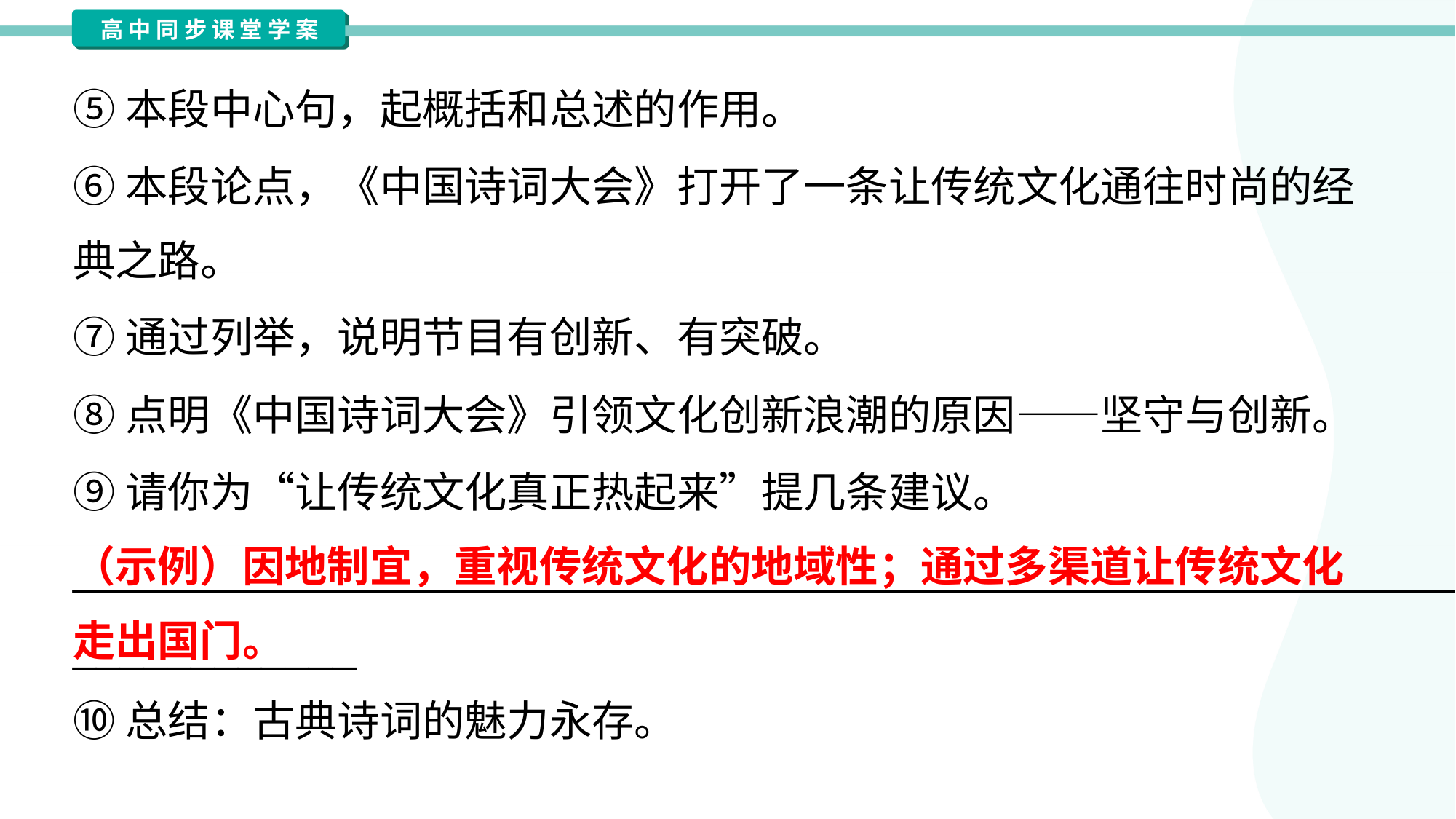

⑤本段中心句，起概括和总述的作用。
⑥本段论点，《中国诗词大会》打开了一条让传统文化通往时尚的经
典之路。
⑦通过列举，说明节目有创新、有突破。
⑧点明《中国诗词大会》引领文化创新浪潮的原因——坚守与创新。
⑨请你为“让传统文化真正热起来”提几条建议。
_____________________________________________________________
____________
⑩总结：古典诗词的魅力永存。
（示例）因地制宜，重视传统文化的地域性；通过多渠道让传统文化
走出国门。